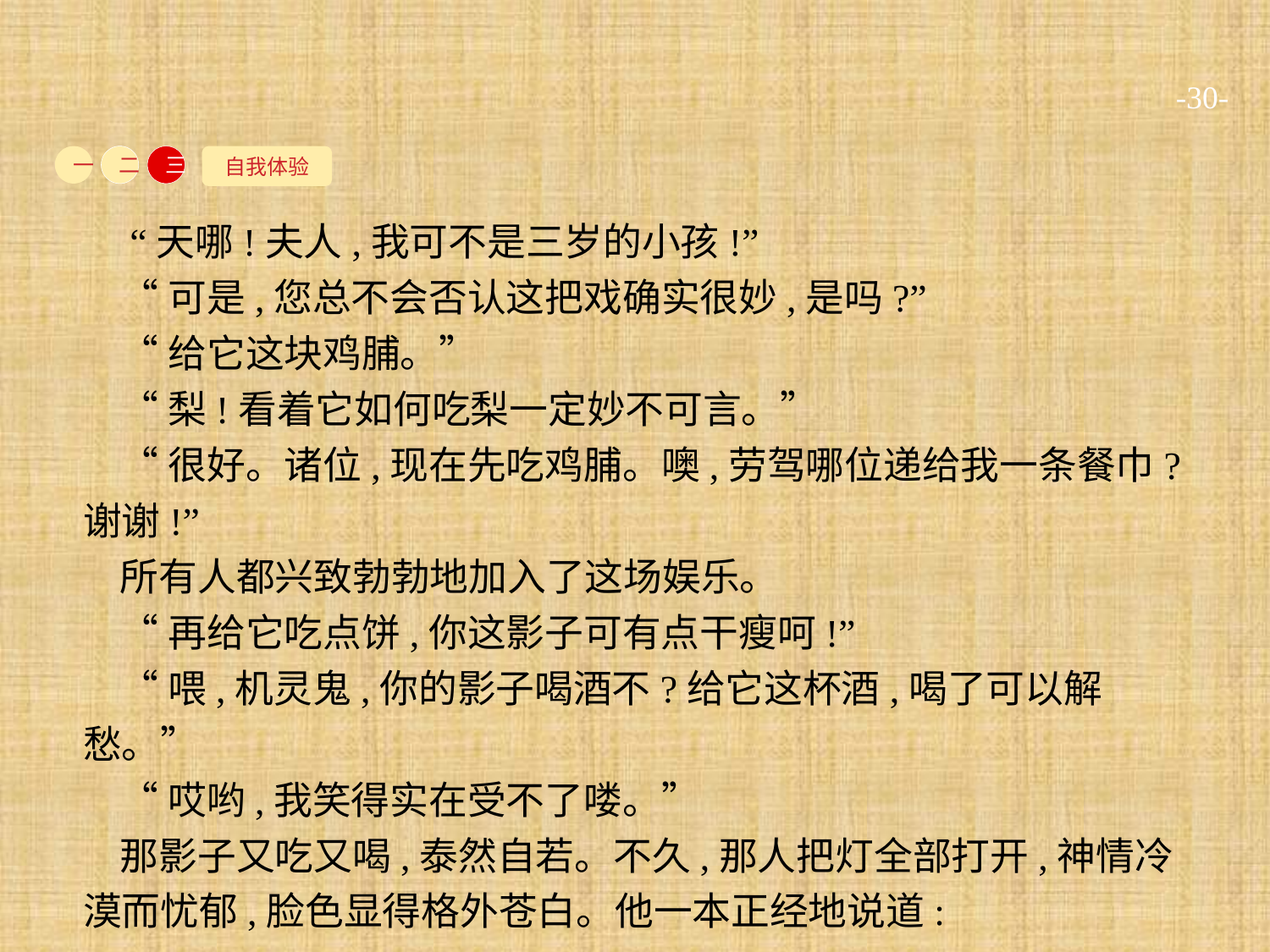

-30-
自我体验
一
二
三
 “天哪!夫人,我可不是三岁的小孩!”
“可是,您总不会否认这把戏确实很妙,是吗?”
“给它这块鸡脯。”
“梨!看着它如何吃梨一定妙不可言。”
“很好。诸位,现在先吃鸡脯。噢,劳驾哪位递给我一条餐巾?谢谢!”
所有人都兴致勃勃地加入了这场娱乐。
“再给它吃点饼,你这影子可有点干瘦呵!”
“喂,机灵鬼,你的影子喝酒不?给它这杯酒,喝了可以解愁。”
“哎哟,我笑得实在受不了喽。”
那影子又吃又喝,泰然自若。不久,那人把灯全部打开,神情冷漠而忧郁,脸色显得格外苍白。他一本正经地说道: